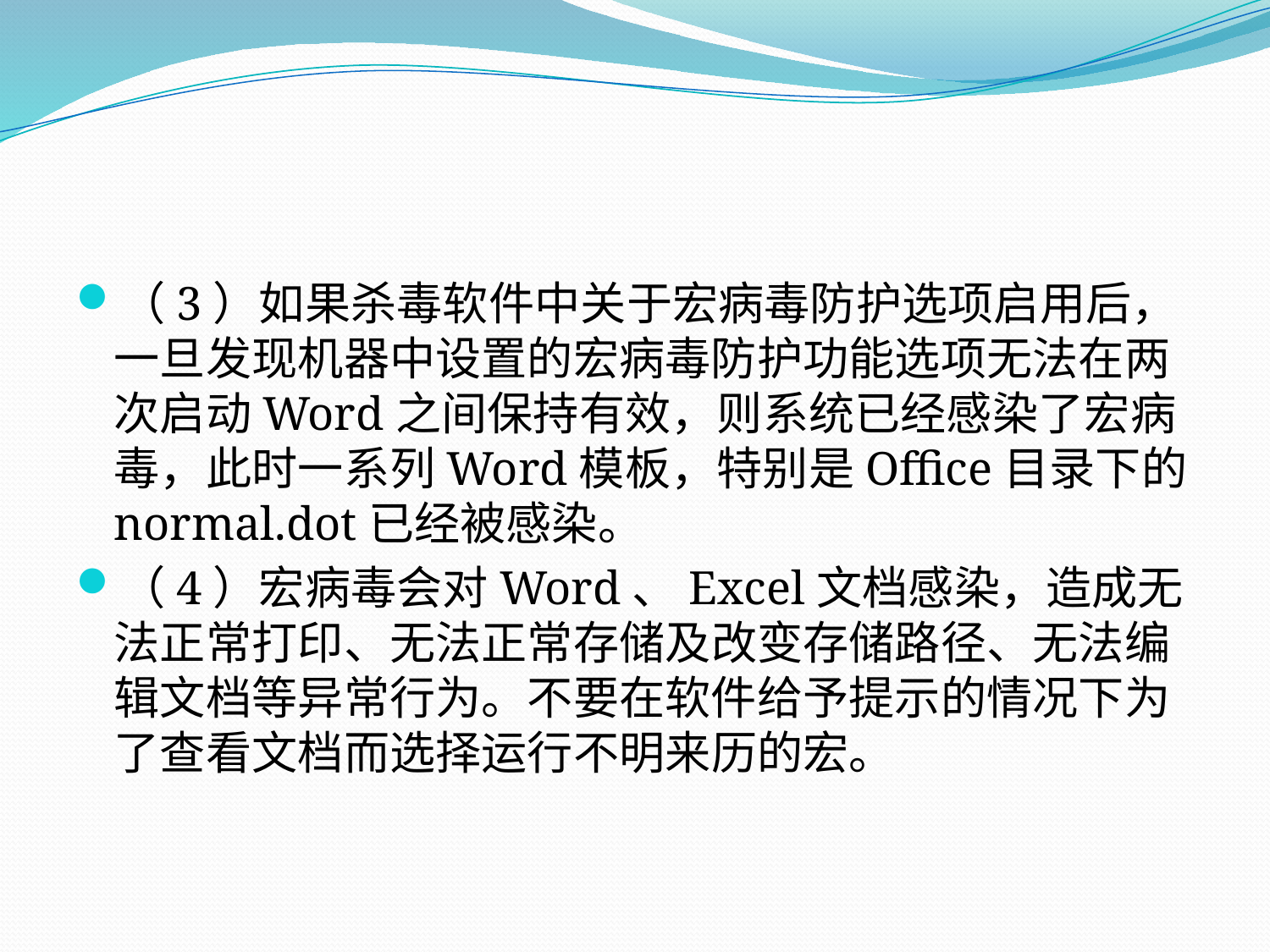

#
（3）如果杀毒软件中关于宏病毒防护选项启用后，一旦发现机器中设置的宏病毒防护功能选项无法在两次启动Word之间保持有效，则系统已经感染了宏病毒，此时一系列Word模板，特别是Office目录下的normal.dot已经被感染。
（4）宏病毒会对Word、Excel文档感染，造成无法正常打印、无法正常存储及改变存储路径、无法编辑文档等异常行为。不要在软件给予提示的情况下为了查看文档而选择运行不明来历的宏。